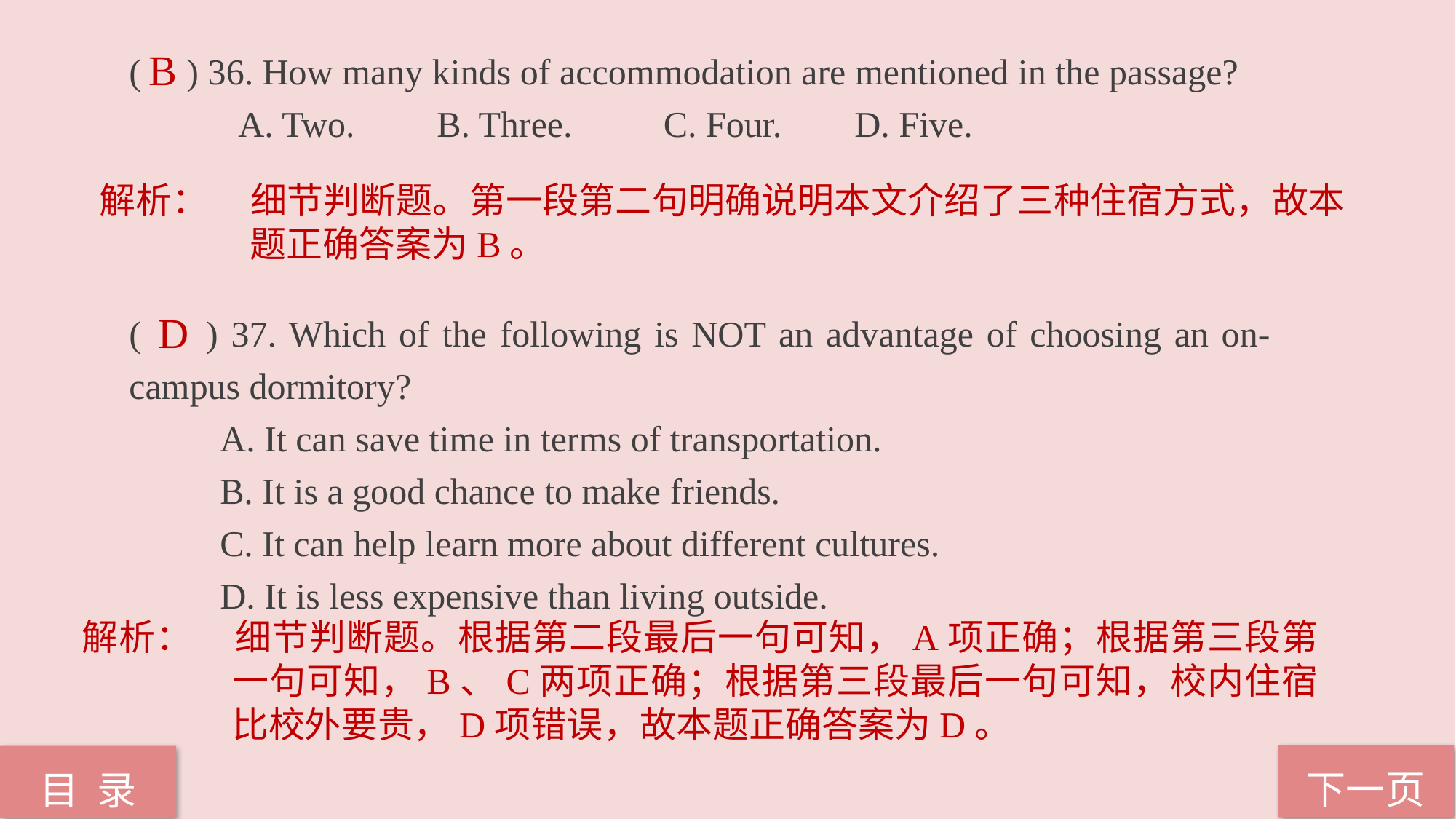

(     ) 36. How many kinds of accommodation are mentioned in the passage?
            A. Two.         B. Three.          C. Four.        D. Five.

(     ) 37. Which of the following is NOT an advantage of choosing an on-campus dormitory?
          A. It can save time in terms of transportation.
          B. It is a good chance to make friends.
          C. It can help learn more about different cultures.
          D. It is less expensive than living outside.
B
解析：	细节判断题。第一段第二句明确说明本文介绍了三种住宿方式，故本题正确答案为B。
D
解析：	细节判断题。根据第二段最后一句可知，A项正确；根据第三段第一句可知，B、C两项正确；根据第三段最后一句可知，校内住宿比校外要贵，D项错误，故本题正确答案为D。